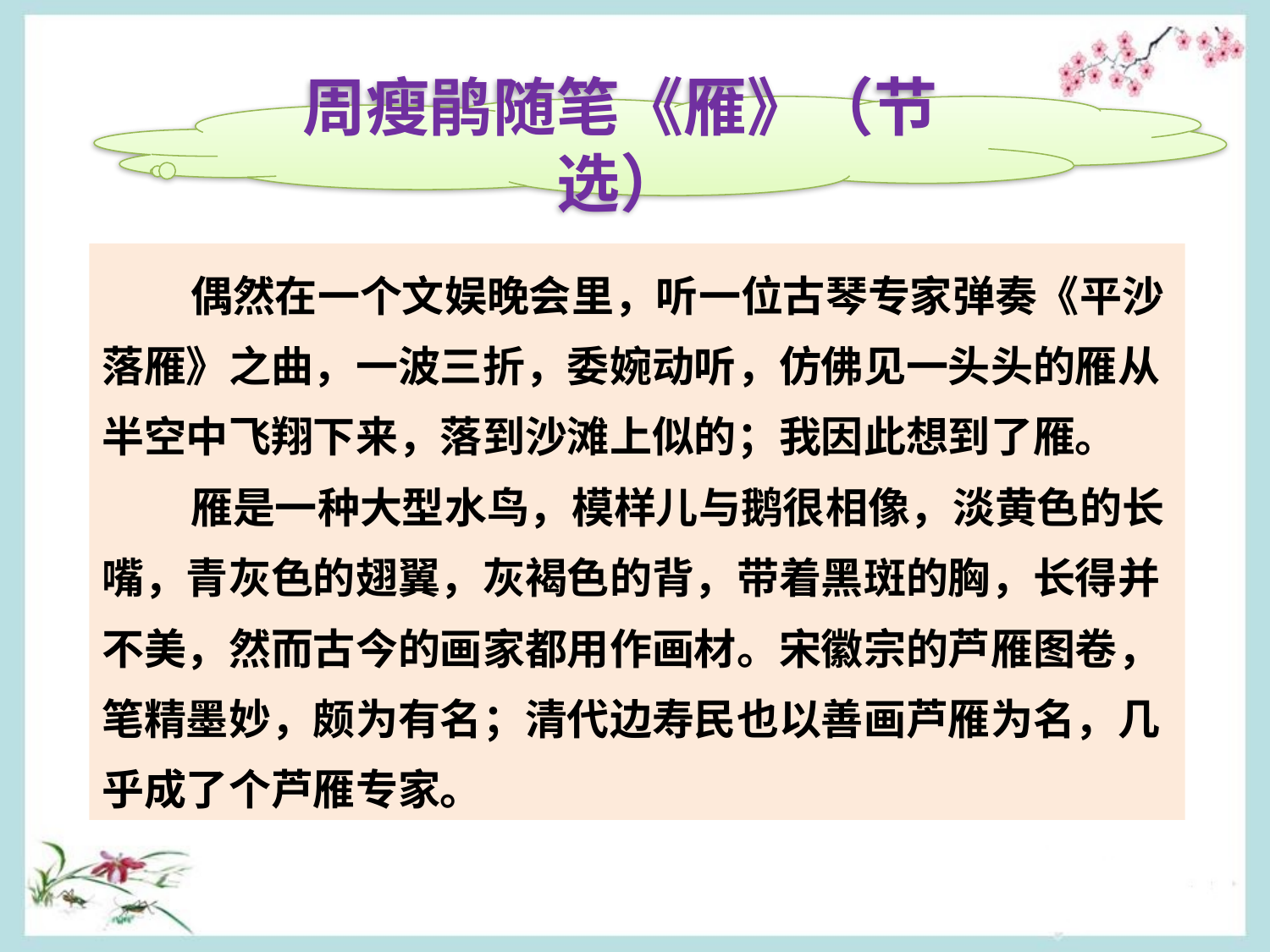

周瘦鹃随笔《雁》（节选）
偶然在一个文娱晚会里，听一位古琴专家弹奏《平沙落雁》之曲，一波三折，委婉动听，仿佛见一头头的雁从半空中飞翔下来，落到沙滩上似的；我因此想到了雁。
雁是一种大型水鸟，模样儿与鹅很相像，淡黄色的长嘴，青灰色的翅翼，灰褐色的背，带着黑斑的胸，长得并不美，然而古今的画家都用作画材。宋徽宗的芦雁图卷，笔精墨妙，颇为有名；清代边寿民也以善画芦雁为名，几乎成了个芦雁专家。